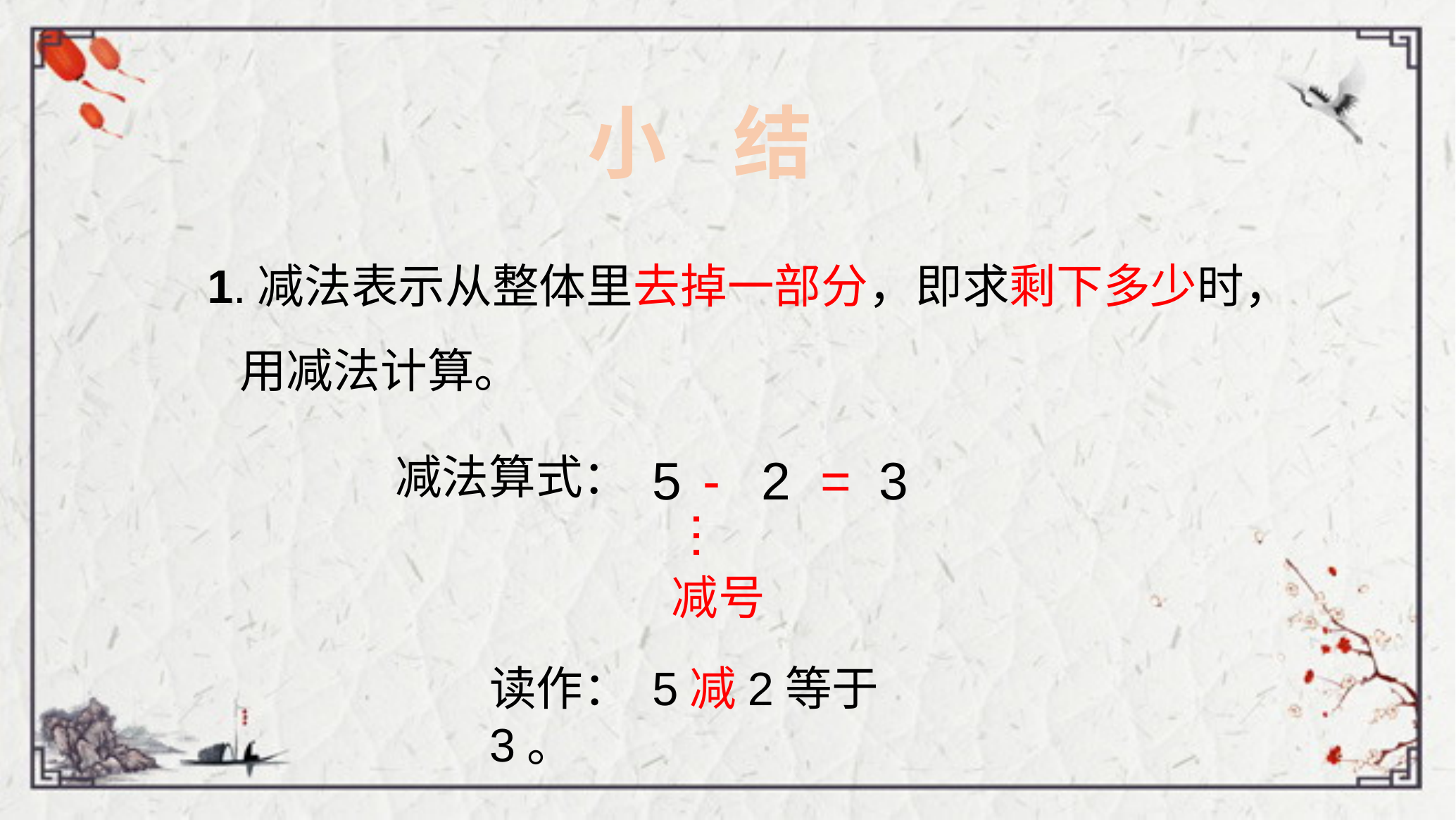

小   结
1.减法表示从整体里去掉一部分，即求剩下多少时，
  用减法计算。
减法算式：
5
-
2
=
3
…
减号
读作： 5减2等于3。